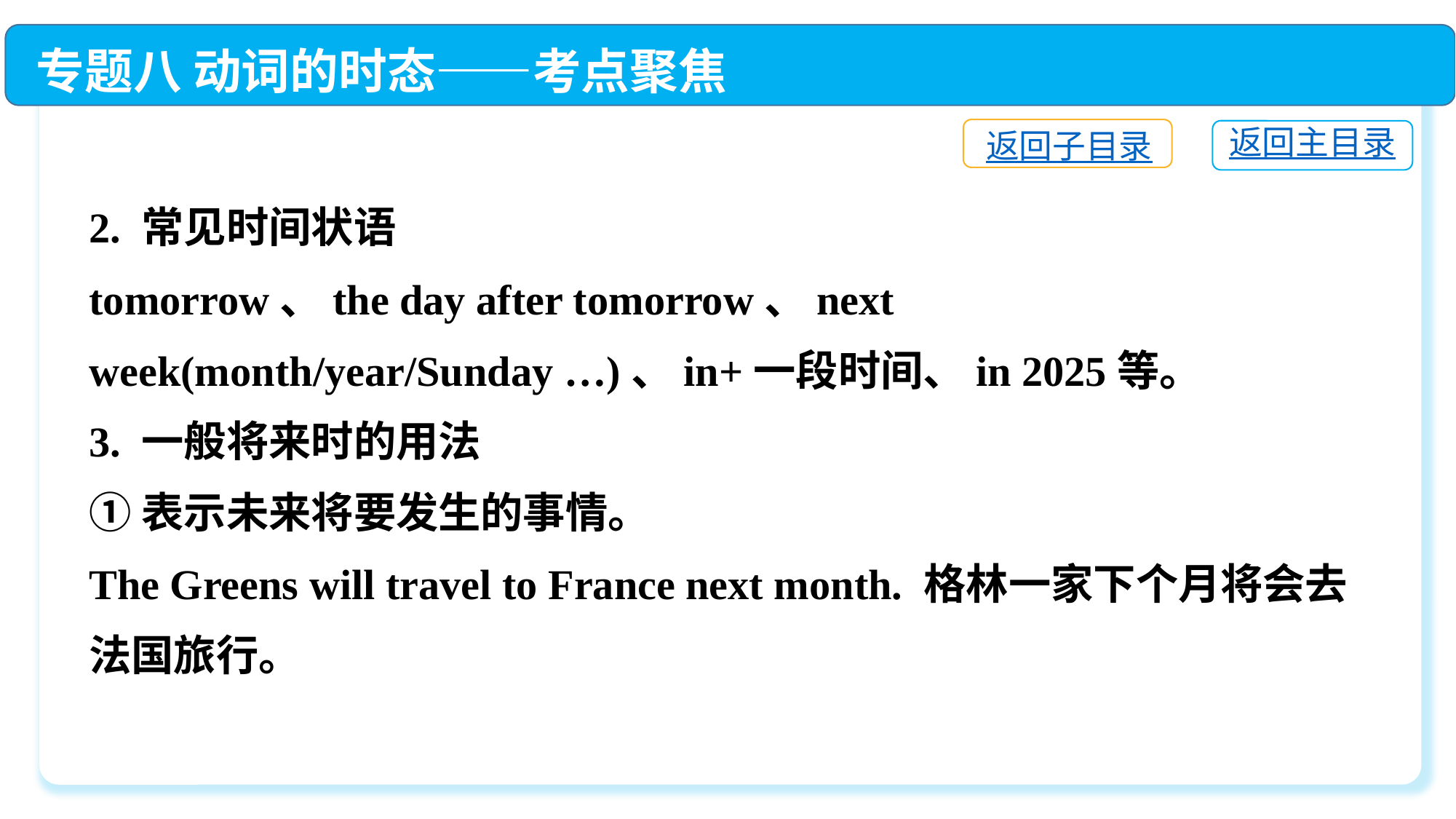

专题八 动词的时态——考点聚焦

返回子目录
返回主目录
2. 常见时间状语
tomorrow、the day after tomorrow、next week(month/year/Sunday …)、in+一段时间、in 2025等。
3. 一般将来时的用法
①表示未来将要发生的事情。
The Greens will travel to France next month. 格林一家下个月将会去法国旅行。